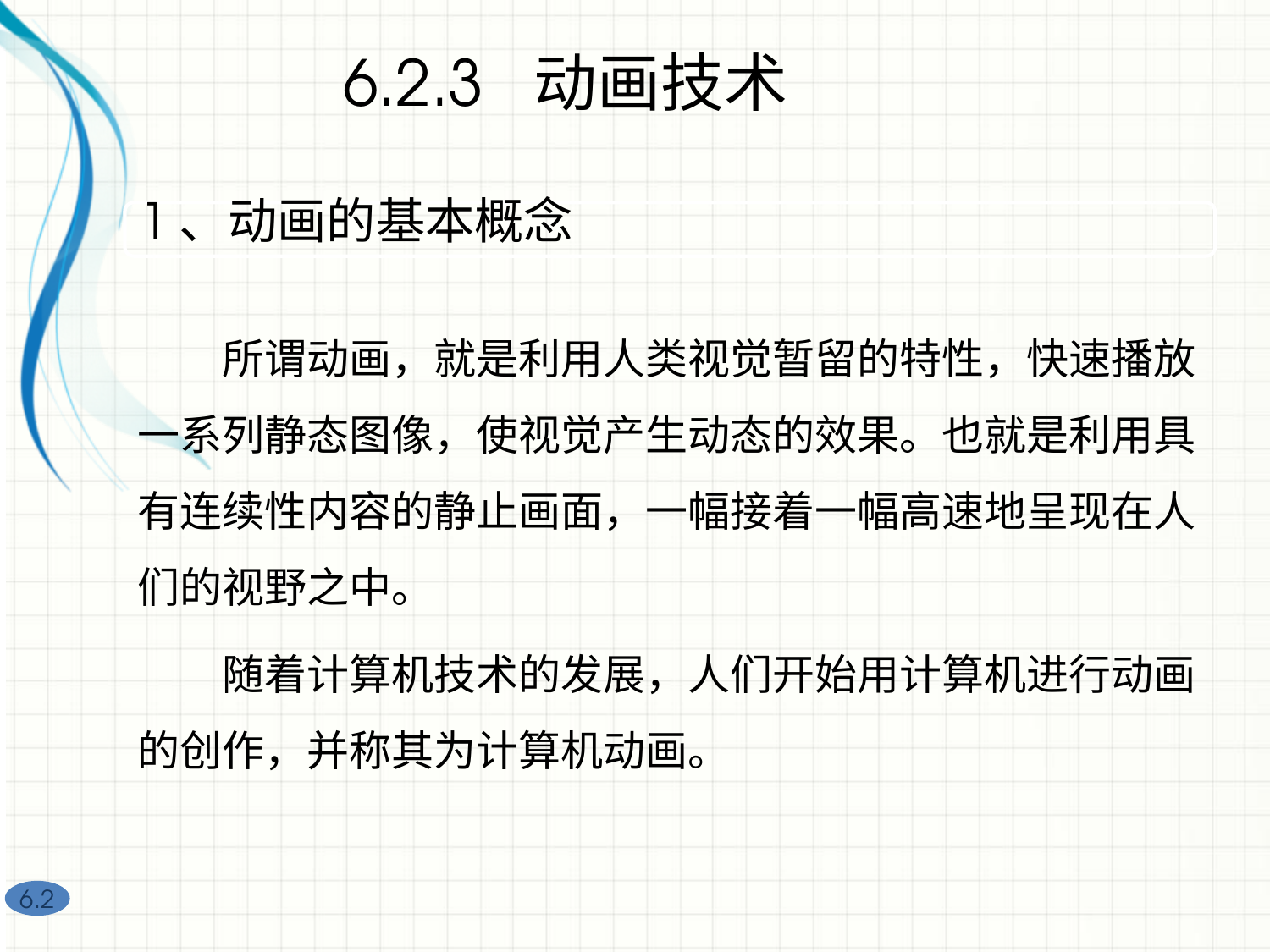

6.2.3  动画技术
1、动画的基本概念

　　所谓动画，就是利用人类视觉暂留的特性，快速播放一系列静态图像，使视觉产生动态的效果。也就是利用具有连续性内容的静止画面，一幅接着一幅高速地呈现在人们的视野之中。
　　随着计算机技术的发展，人们开始用计算机进行动画的创作，并称其为计算机动画。